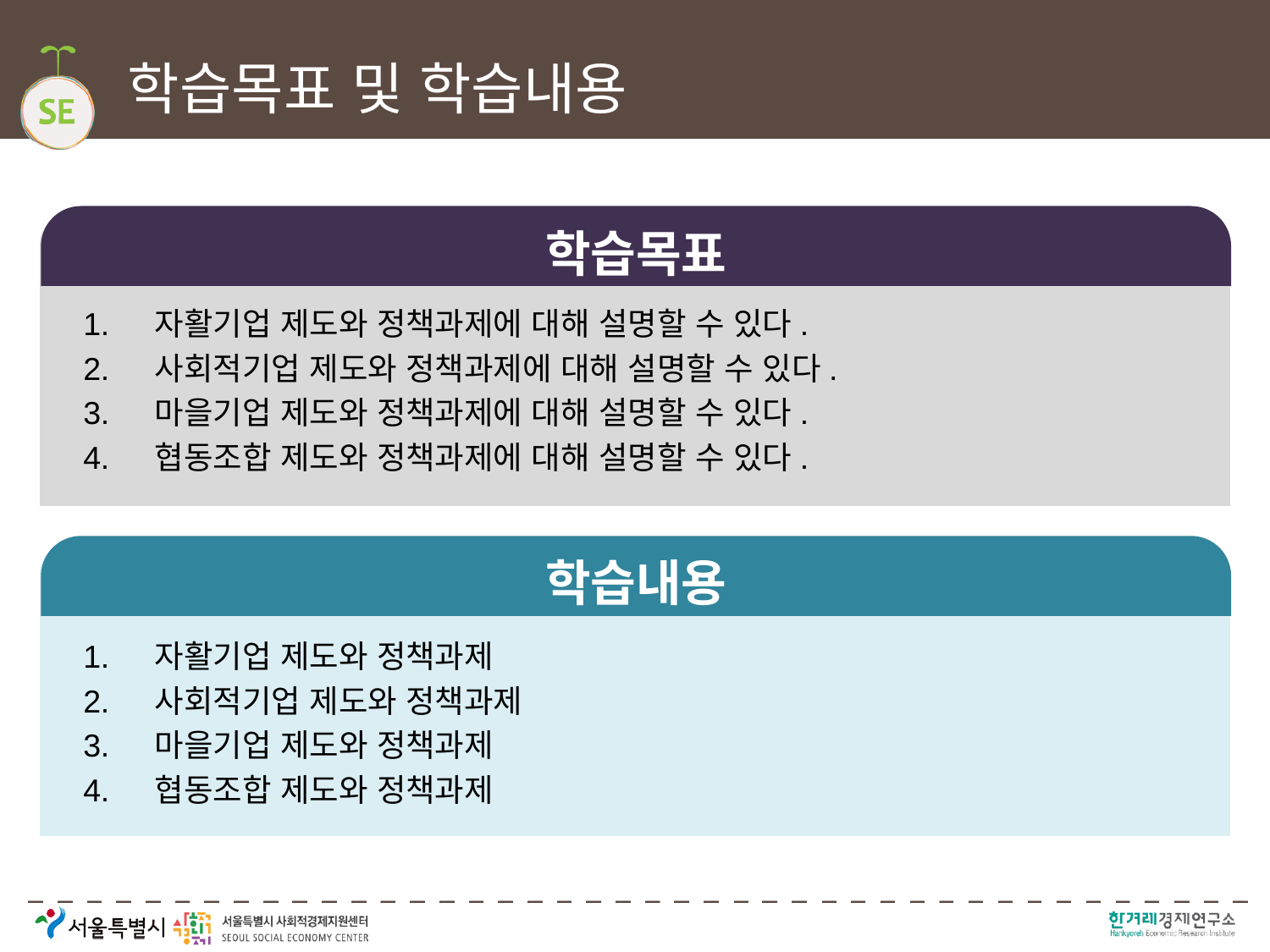

# 학습목표 및 학습내용
학습목표

자활기업 제도와 정책과제에 대해 설명할 수 있다.
사회적기업 제도와 정책과제에 대해 설명할 수 있다.
마을기업 제도와 정책과제에 대해 설명할 수 있다.
협동조합 제도와 정책과제에 대해 설명할 수 있다.
학습내용

자활기업 제도와 정책과제
사회적기업 제도와 정책과제
마을기업 제도와 정책과제
협동조합 제도와 정책과제